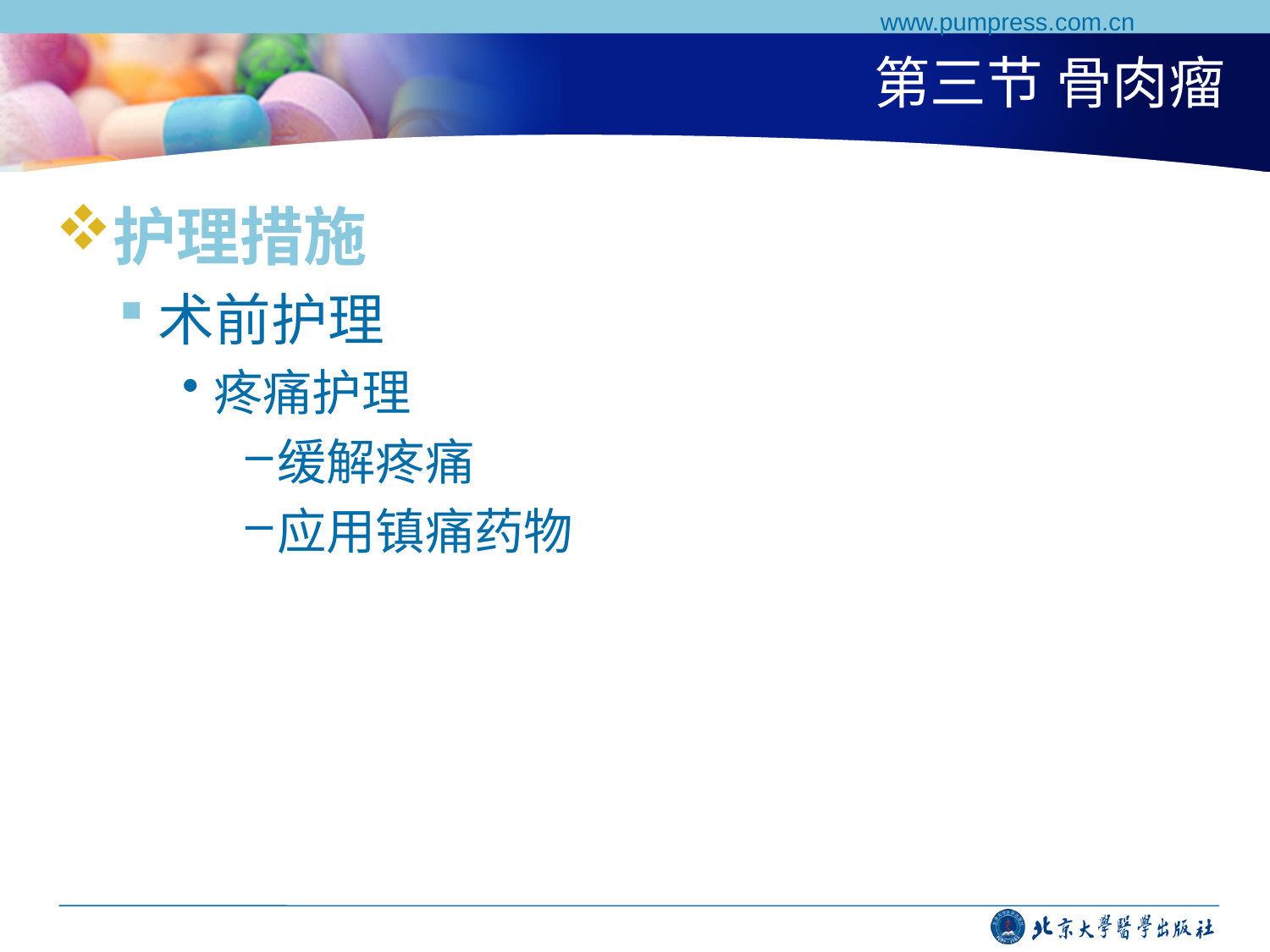

www.pumpress.com.cn
# 第三节 骨肉瘤
护理措施
术前护理
疼痛护理
缓解疼痛
应用镇痛药物